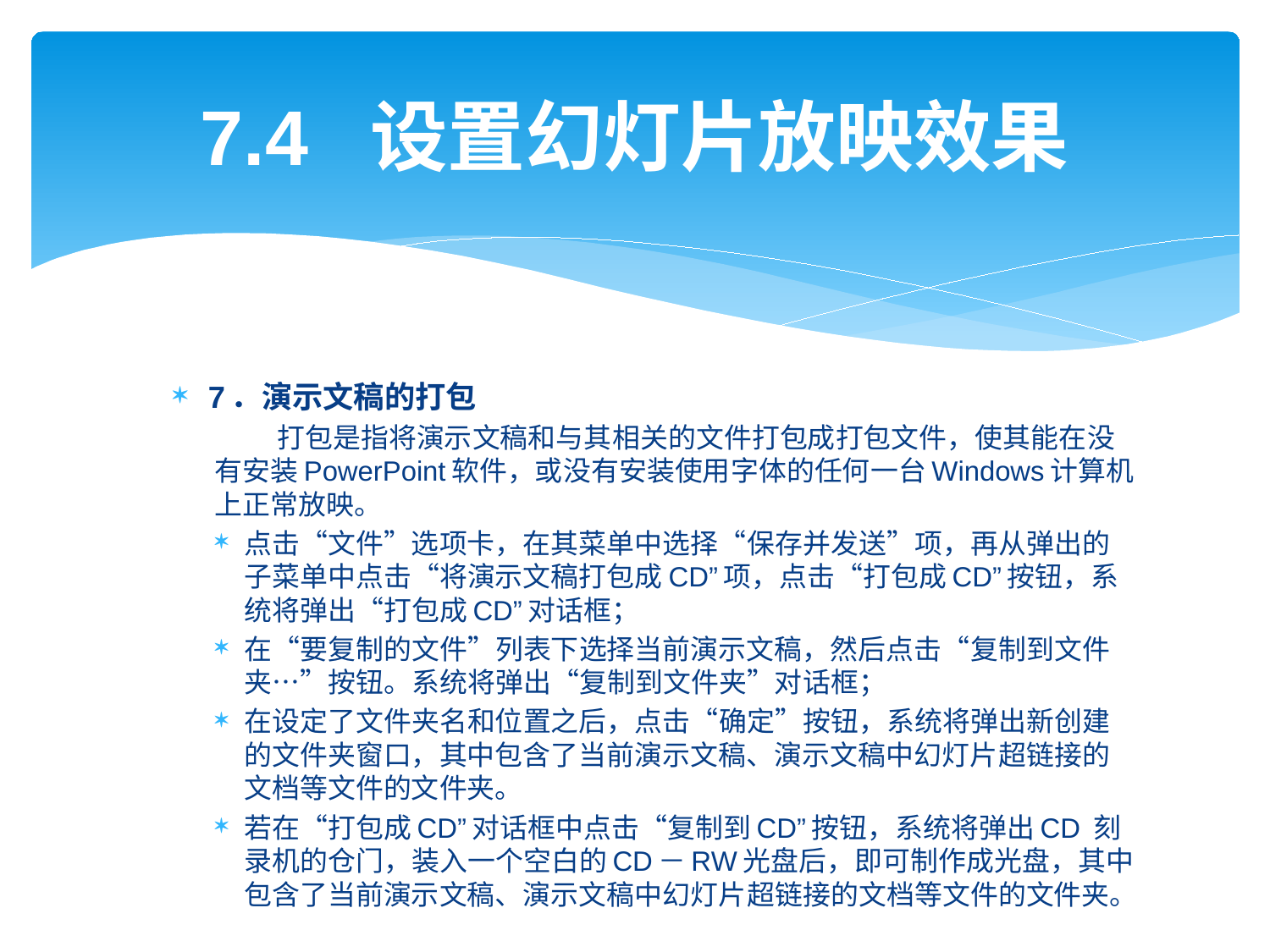

# 7.4  设置幻灯片放映效果
7．演示文稿的打包
         打包是指将演示文稿和与其相关的文件打包成打包文件，使其能在没有安装PowerPoint软件，或没有安装使用字体的任何一台Windows计算机上正常放映。
点击“文件”选项卡，在其菜单中选择“保存并发送”项，再从弹出的子菜单中点击“将演示文稿打包成CD”项，点击“打包成CD”按钮，系统将弹出“打包成CD”对话框；
在“要复制的文件”列表下选择当前演示文稿，然后点击“复制到文件夹…”按钮。系统将弹出“复制到文件夹”对话框；
在设定了文件夹名和位置之后，点击“确定”按钮，系统将弹出新创建的文件夹窗口，其中包含了当前演示文稿、演示文稿中幻灯片超链接的文档等文件的文件夹。
若在“打包成CD”对话框中点击“复制到CD”按钮，系统将弹出CD 刻录机的仓门，装入一个空白的CD－RW光盘后，即可制作成光盘，其中包含了当前演示文稿、演示文稿中幻灯片超链接的文档等文件的文件夹。